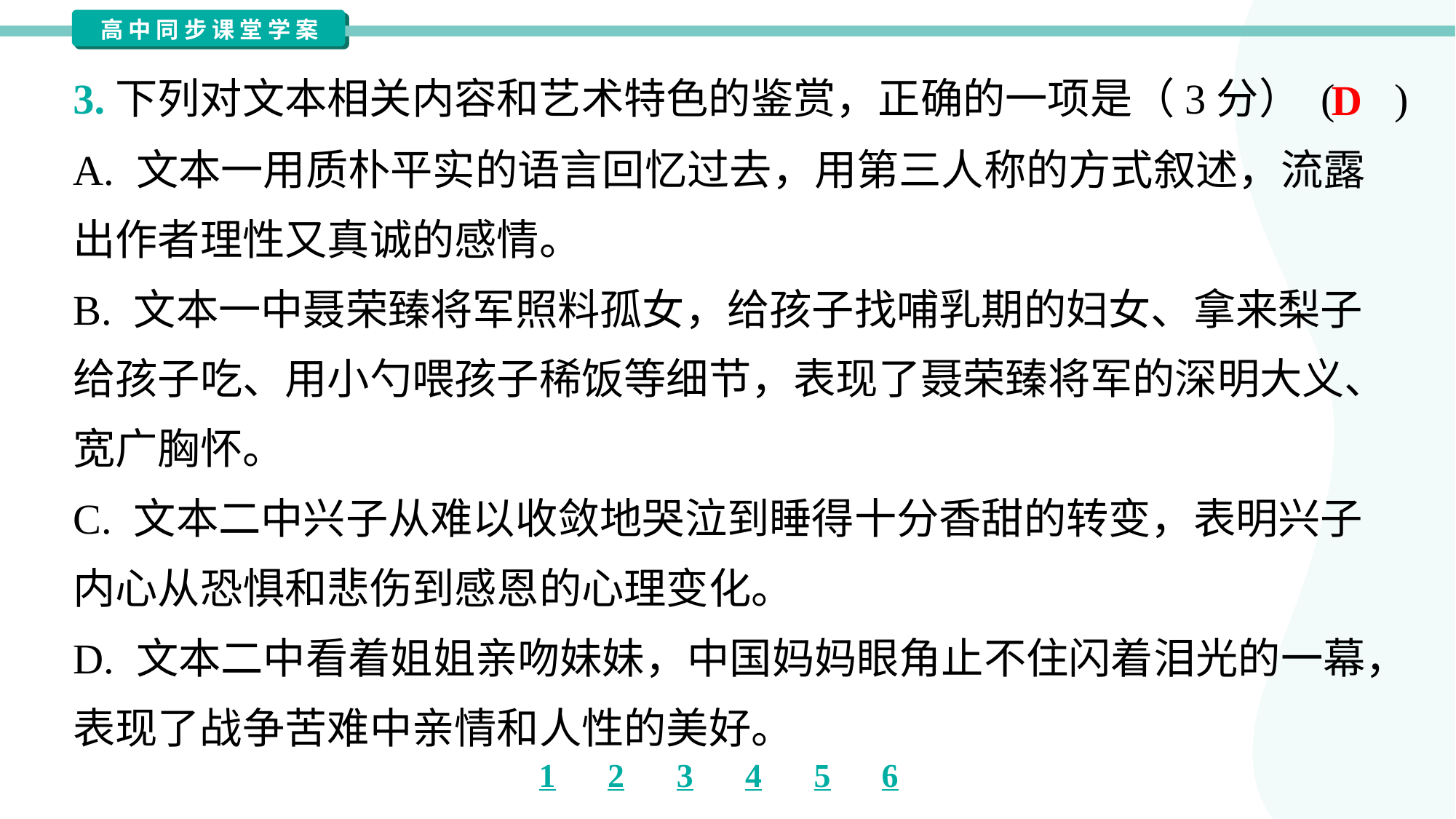

3.下列对文本相关内容和艺术特色的鉴赏，正确的一项是（3分） (     )
D
A. 文本一用质朴平实的语言回忆过去，用第三人称的方式叙述，流露
出作者理性又真诚的感情。
B. 文本一中聂荣臻将军照料孤女，给孩子找哺乳期的妇女、拿来梨子
给孩子吃、用小勺喂孩子稀饭等细节，表现了聂荣臻将军的深明大义、
宽广胸怀。
C. 文本二中兴子从难以收敛地哭泣到睡得十分香甜的转变，表明兴子
内心从恐惧和悲伤到感恩的心理变化。
D. 文本二中看着姐姐亲吻妹妹，中国妈妈眼角止不住闪着泪光的一幕，
表现了战争苦难中亲情和人性的美好。